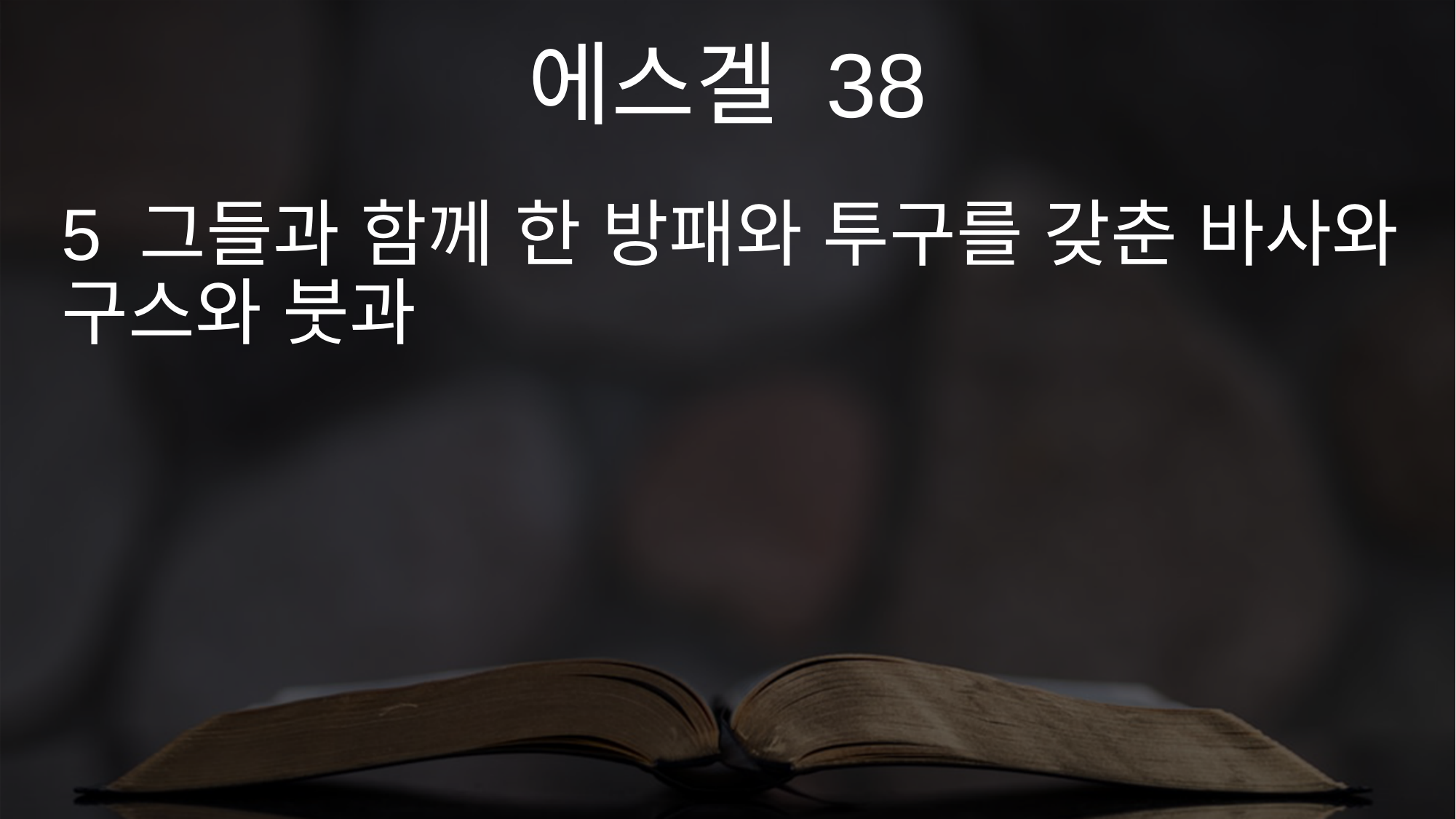

에스겔 38
5 그들과 함께 한 방패와 투구를 갖춘 바사와 구스와 붓과